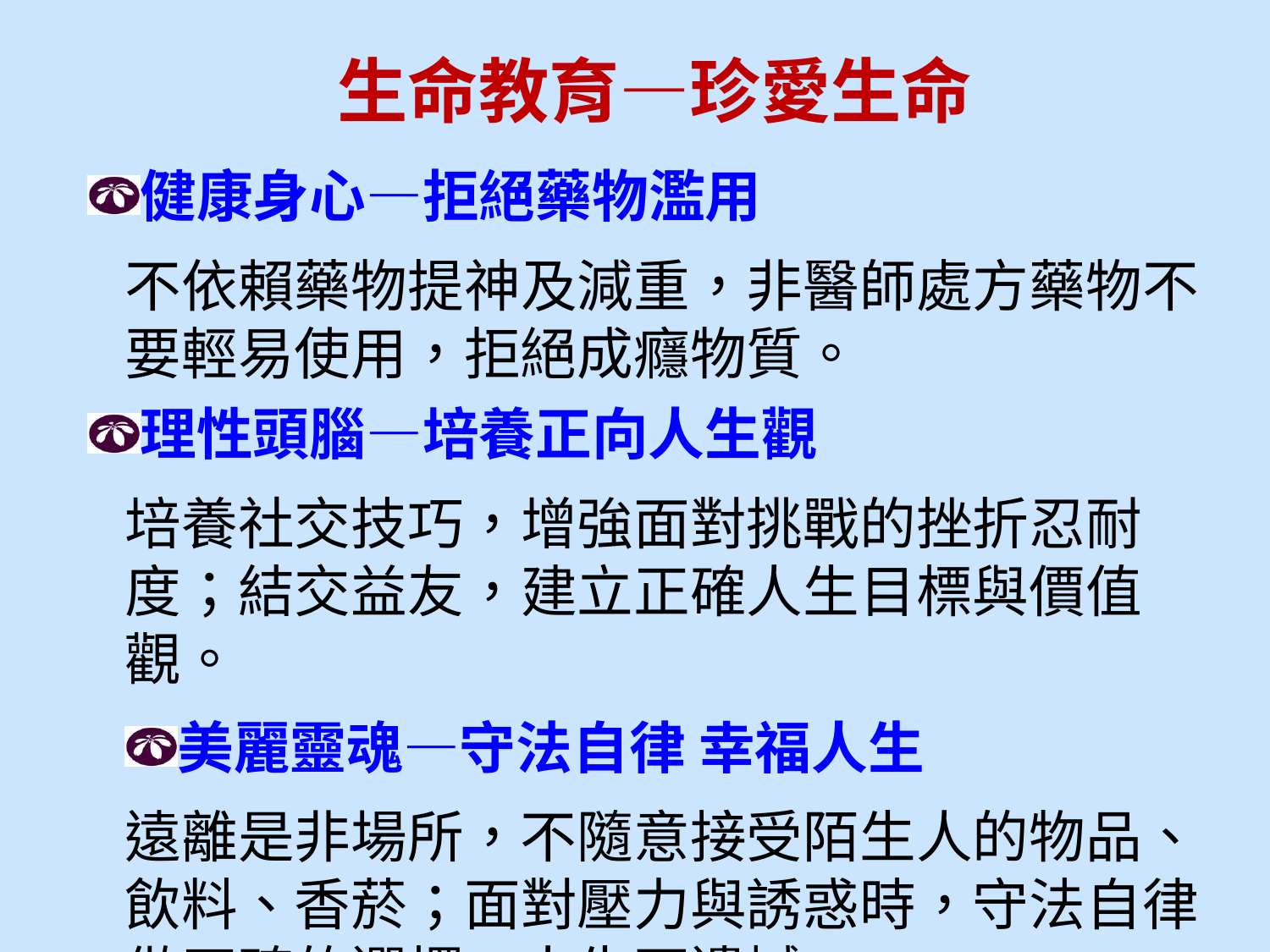

生命教育—珍愛生命

健康身心—拒絕藥物濫用
不依賴藥物提神及減重，非醫師處方藥物不要輕易使用，拒絕成癮物質。
理性頭腦—培養正向人生觀
培養社交技巧，增強面對挑戰的挫折忍耐度；結交益友，建立正確人生目標與價值觀。
美麗靈魂—守法自律 幸福人生
遠離是非場所，不隨意接受陌生人的物品、飲料、香菸；面對壓力與誘惑時，守法自律做正確的選擇，人生不遺憾。